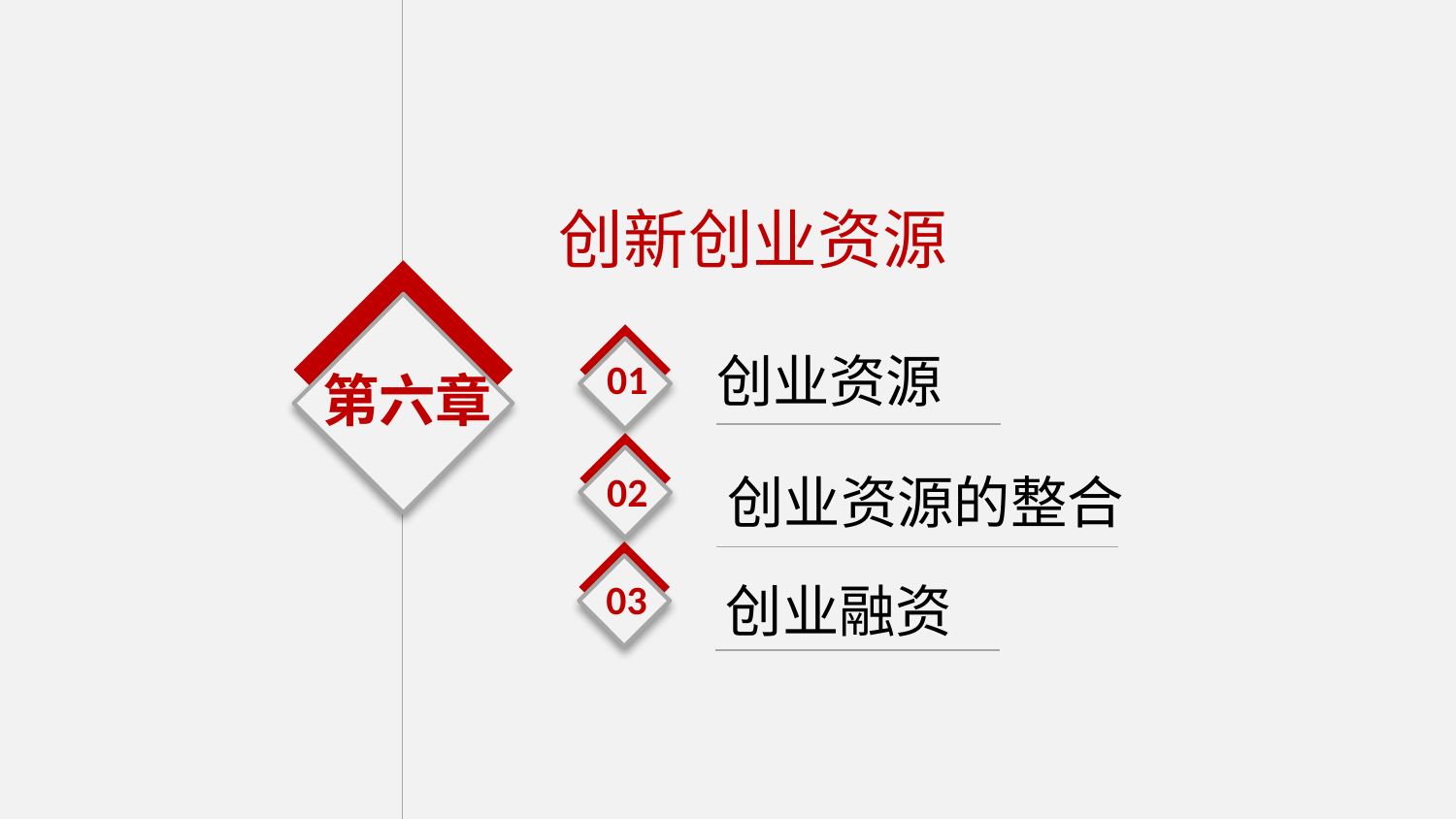

创新创业资源

01
创业资源
第六章

02
创业资源的整合

03
创业融资